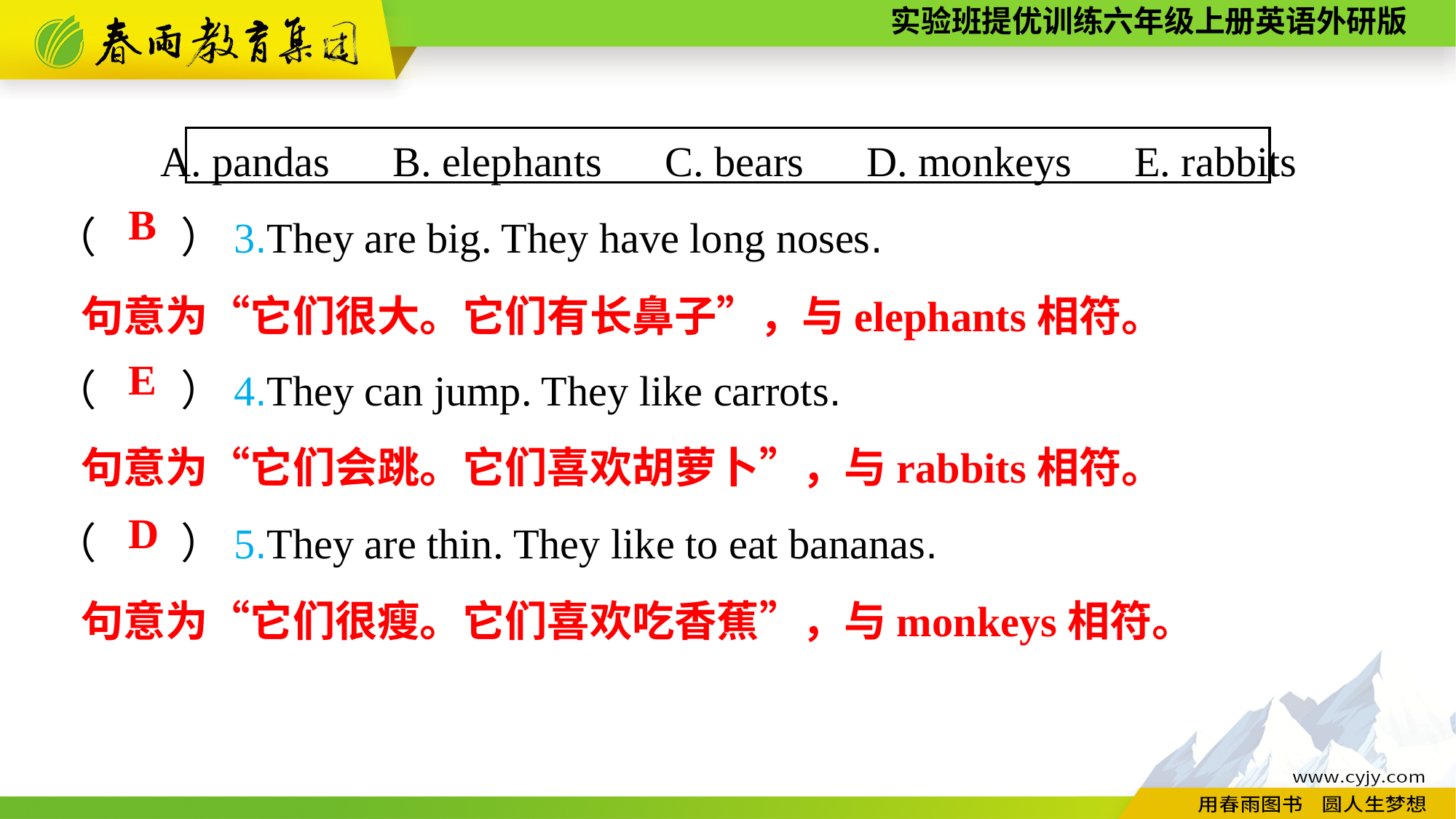

A. pandas　B. elephants　C. bears　D. monkeys　E. rabbits
（　　）3.They are big. They have long noses.

（　　）4.They can jump. They like carrots.

（　　）5.They are thin. They like to eat bananas.

B
句意为“它们很大。它们有长鼻子”，与elephants相符。
E
句意为“它们会跳。它们喜欢胡萝卜”，与rabbits相符。
D
句意为“它们很瘦。它们喜欢吃香蕉”，与monkeys相符。